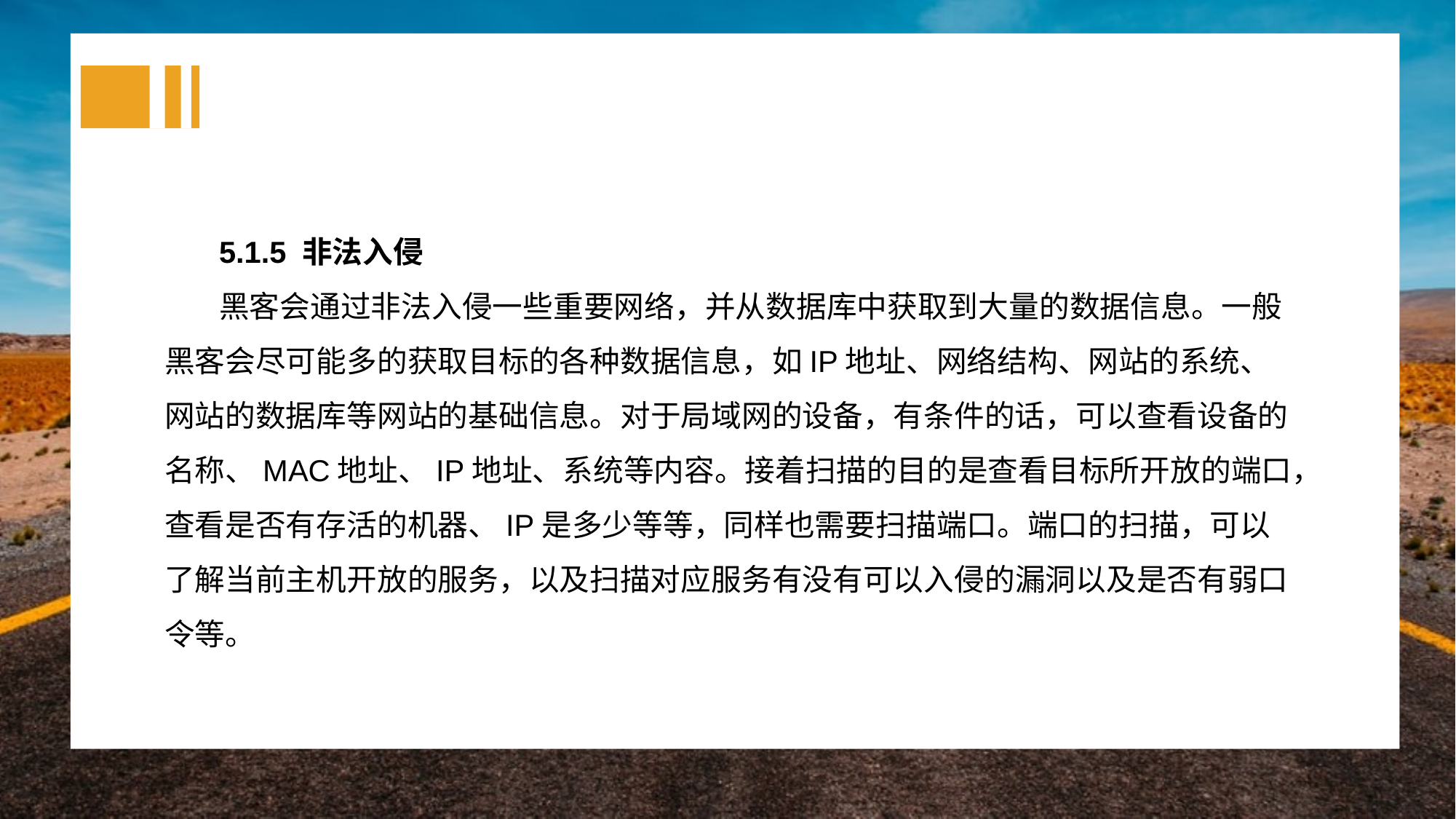

5.1.5 非法入侵
黑客会通过非法入侵一些重要网络，并从数据库中获取到大量的数据信息。一般黑客会尽可能多的获取目标的各种数据信息，如IP地址、网络结构、网站的系统、网站的数据库等网站的基础信息。对于局域网的设备，有条件的话，可以查看设备的名称、MAC地址、IP地址、系统等内容。接着扫描的目的是查看目标所开放的端口，查看是否有存活的机器、IP是多少等等，同样也需要扫描端口。端口的扫描，可以了解当前主机开放的服务，以及扫描对应服务有没有可以入侵的漏洞以及是否有弱口令等。